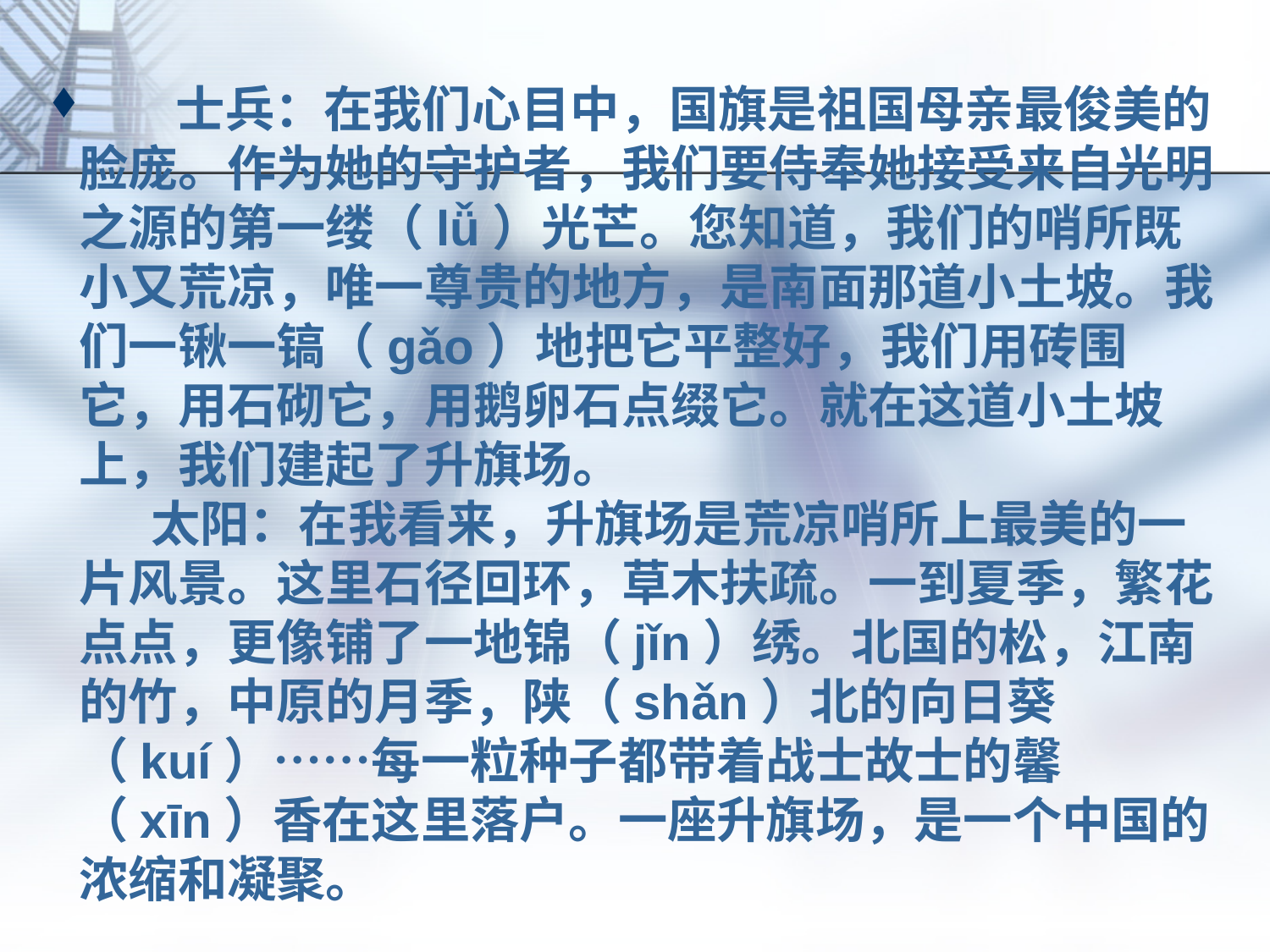

士兵：在我们心目中，国旗是祖国母亲最俊美的脸庞。作为她的守护者，我们要侍奉她接受来自光明之源的第一缕（lǚ）光芒。您知道，我们的哨所既小又荒凉，唯一尊贵的地方，是南面那道小土坡。我们一锹一镐（ɡǎo）地把它平整好，我们用砖围它，用石砌它，用鹅卵石点缀它。就在这道小土坡上，我们建起了升旗场。
　  太阳：在我看来，升旗场是荒凉哨所上最美的一片风景。这里石径回环，草木扶疏。一到夏季，繁花点点，更像铺了一地锦（jǐn）绣。北国的松，江南的竹，中原的月季，陕（shǎn）北的向日葵（kuí）……每一粒种子都带着战士故士的馨（xīn）香在这里落户。一座升旗场，是一个中国的浓缩和凝聚。